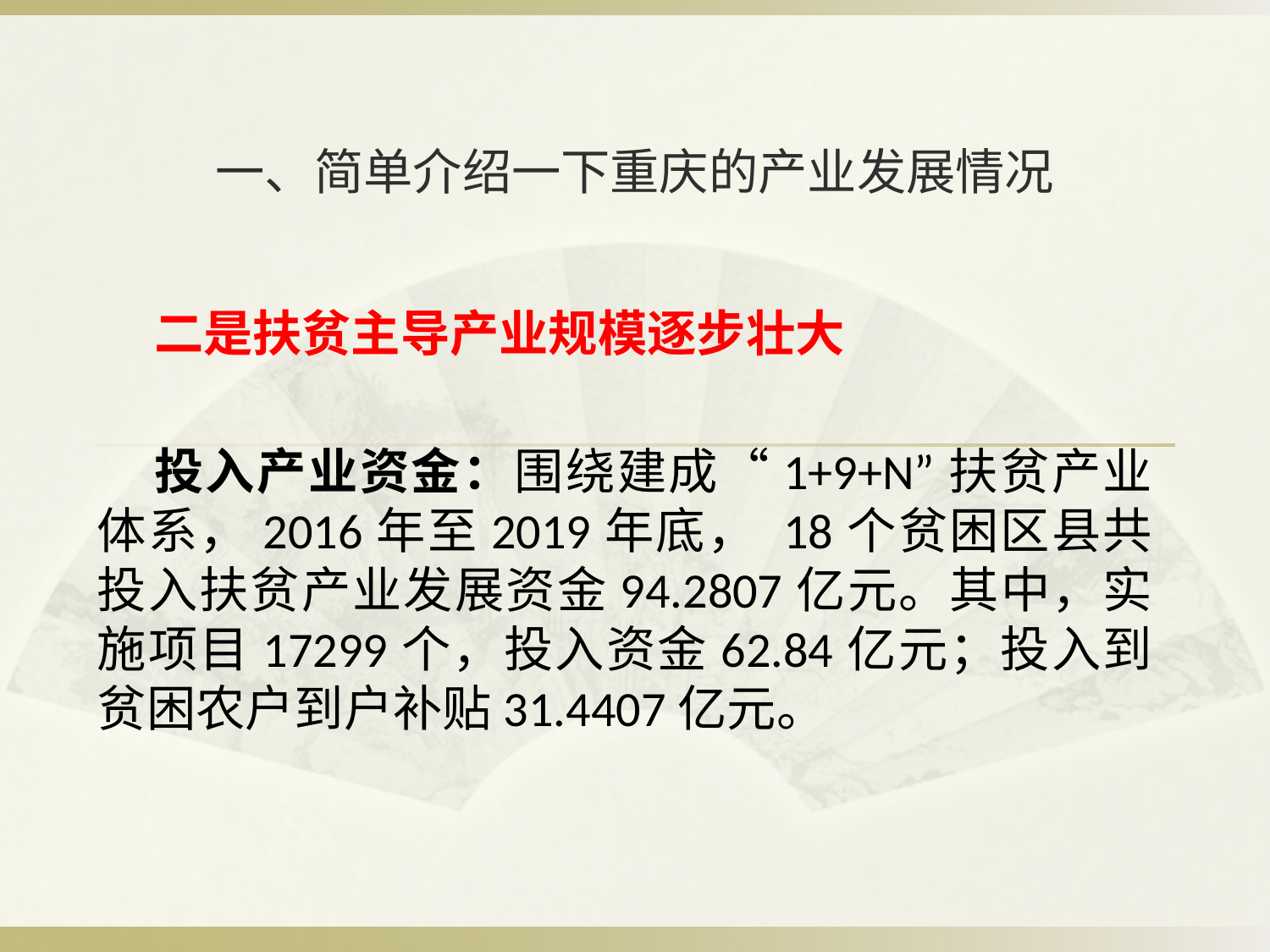

# 一、简单介绍一下重庆的产业发展情况
二是扶贫主导产业规模逐步壮大

投入产业资金：围绕建成“1+9+N”扶贫产业体系，2016年至2019年底， 18个贫困区县共投入扶贫产业发展资金94.2807亿元。其中，实施项目17299个，投入资金62.84亿元；投入到贫困农户到户补贴31.4407亿元。